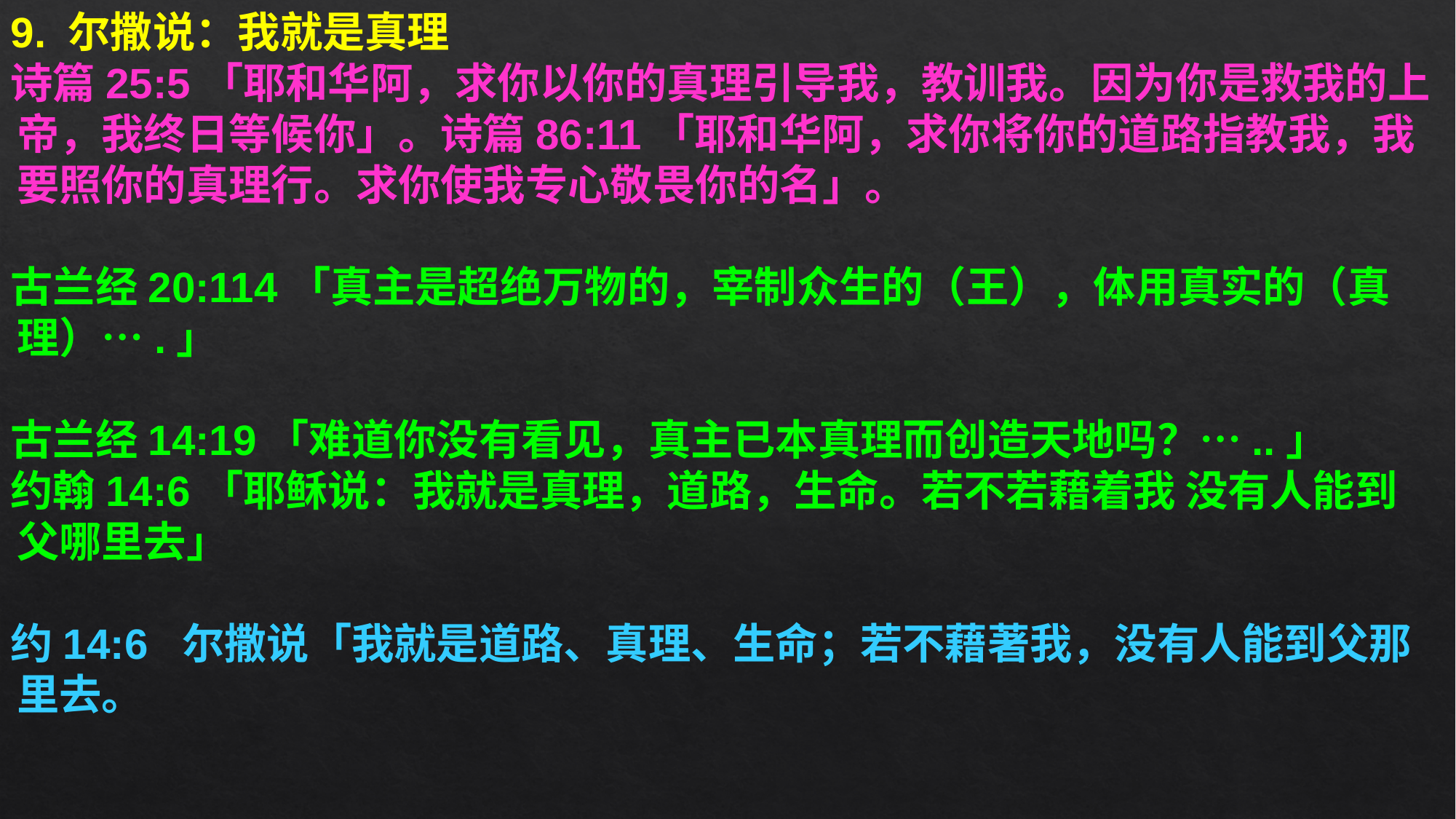

9. 尔撒说：我就是真理
诗篇25:5「耶和华阿，求你以你的真理引导我，教训我。因为你是救我的上帝，我终日等候你」。诗篇86:11「耶和华阿，求你将你的道路指教我，我要照你的真理行。求你使我专心敬畏你的名」。

古兰经20:114「真主是超绝万物的，宰制众生的（王），体用真实的（真理）….」

古兰经14:19「难道你没有看见，真主已本真理而创造天地吗？…..」
约翰14:6「耶稣说：我就是真理，道路，生命。若不若藉着我 没有人能到父哪里去」

约14:6  尔撒说「我就是道路、真理、生命；若不藉著我，没有人能到父那里去。